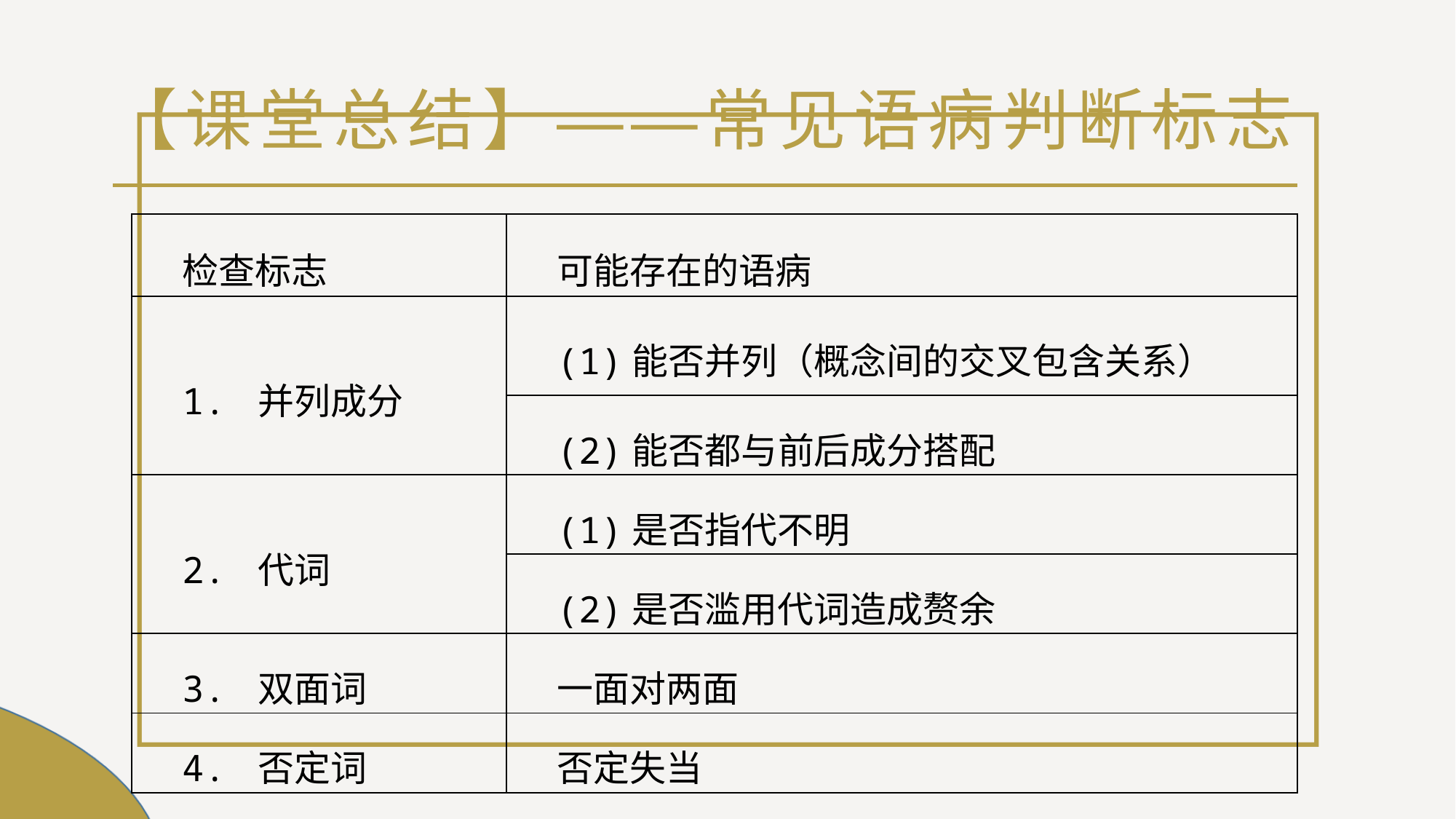

# 【课堂总结】——常见语病判断标志
| 检查标志 | 可能存在的语病 |
| --- | --- |
| 1. 并列成分 | (1)能否并列（概念间的交叉包含关系） |
|  | (2)能否都与前后成分搭配 |
| 2. 代词 | (1)是否指代不明 |
|  | (2)是否滥用代词造成赘余 |
| 3. 双面词 | 一面对两面 |
| 4. 否定词 | 否定失当 |